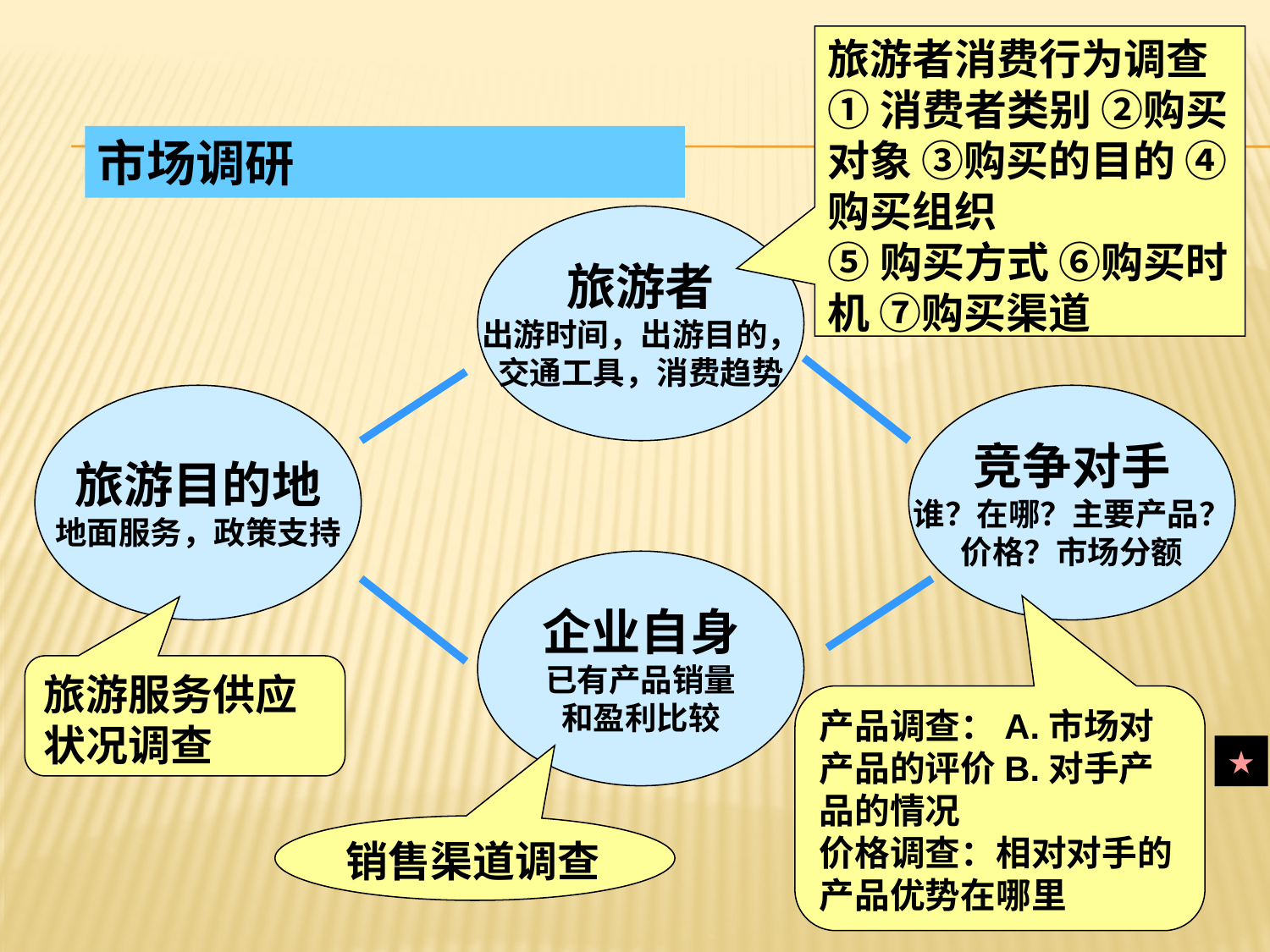

旅游者消费行为调查
①消费者类别 ②购买对象 ③购买的目的 ④购买组织
⑤购买方式 ⑥购买时机 ⑦购买渠道

市场调研
旅游者
出游时间，出游目的，
交通工具，消费趋势

旅游目的地
地面服务，政策支持
竞争对手
谁？在哪？主要产品？
价格？市场分额
企业自身
已有产品销量
和盈利比较

旅游服务供应状况调查

产品调查：A.市场对产品的评价B.对手产品的情况
价格调查：相对对手的产品优势在哪里

★
销售渠道调查